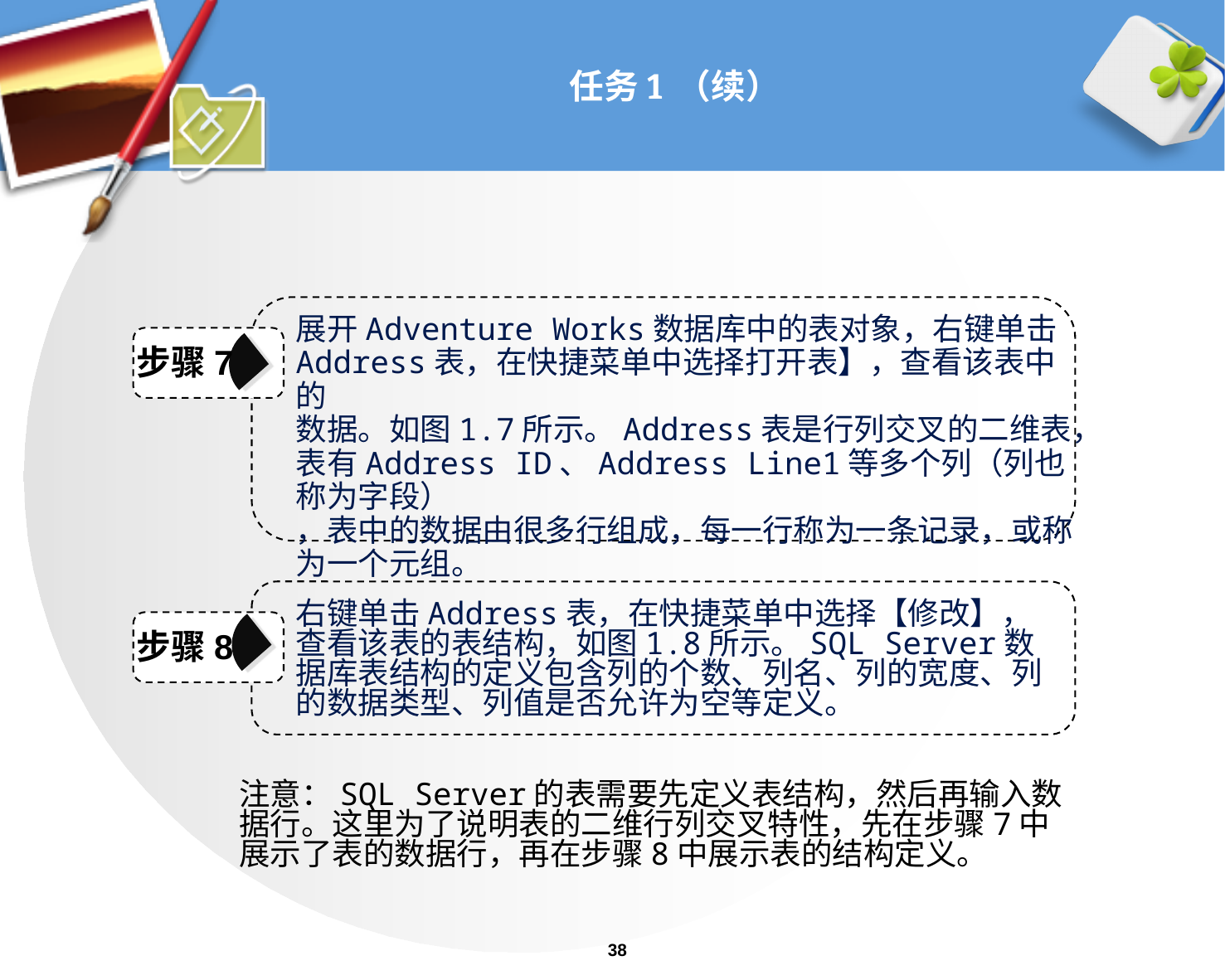

# 任务1 （续）

展开Adventure Works数据库中的表对象，右键单击
Address表，在快捷菜单中选择打开表】，查看该表中的
数据。如图1.7所示。Address表是行列交叉的二维表，表有Address ID、Address Line1等多个列（列也称为字段）
，表中的数据由很多行组成，每一行称为一条记录，或称为一个元组。

步骤7

右键单击Address表，在快捷菜单中选择【修改】，查看该表的表结构，如图1.8所示。SQL Server数据库表结构的定义包含列的个数、列名、列的宽度、列的数据类型、列值是否允许为空等定义。

步骤8

注意：SQL Server的表需要先定义表结构，然后再输入数据行。这里为了说明表的二维行列交叉特性，先在步骤7中展示了表的数据行，再在步骤8中展示表的结构定义。
38